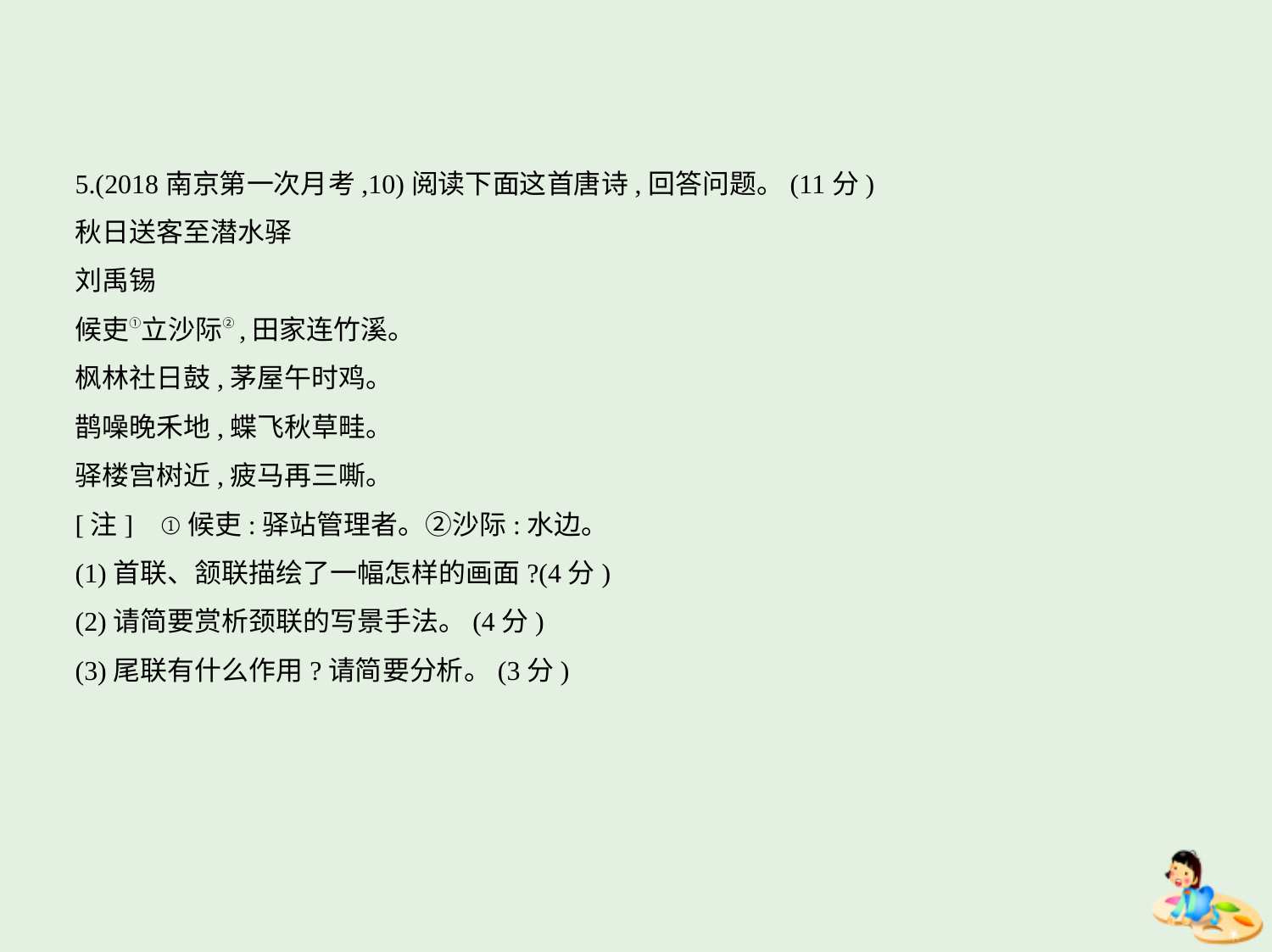

5.(2018南京第一次月考,10)阅读下面这首唐诗,回答问题。(11分)
秋日送客至潜水驿
刘禹锡
候吏①立沙际②,田家连竹溪。
枫林社日鼓,茅屋午时鸡。
鹊噪晚禾地,蝶飞秋草畦。
驿楼宫树近,疲马再三嘶。
[注]    ①候吏:驿站管理者。②沙际:水边。
(1)首联、颔联描绘了一幅怎样的画面?(4分)
(2)请简要赏析颈联的写景手法。(4分)
(3)尾联有什么作用?请简要分析。(3分)